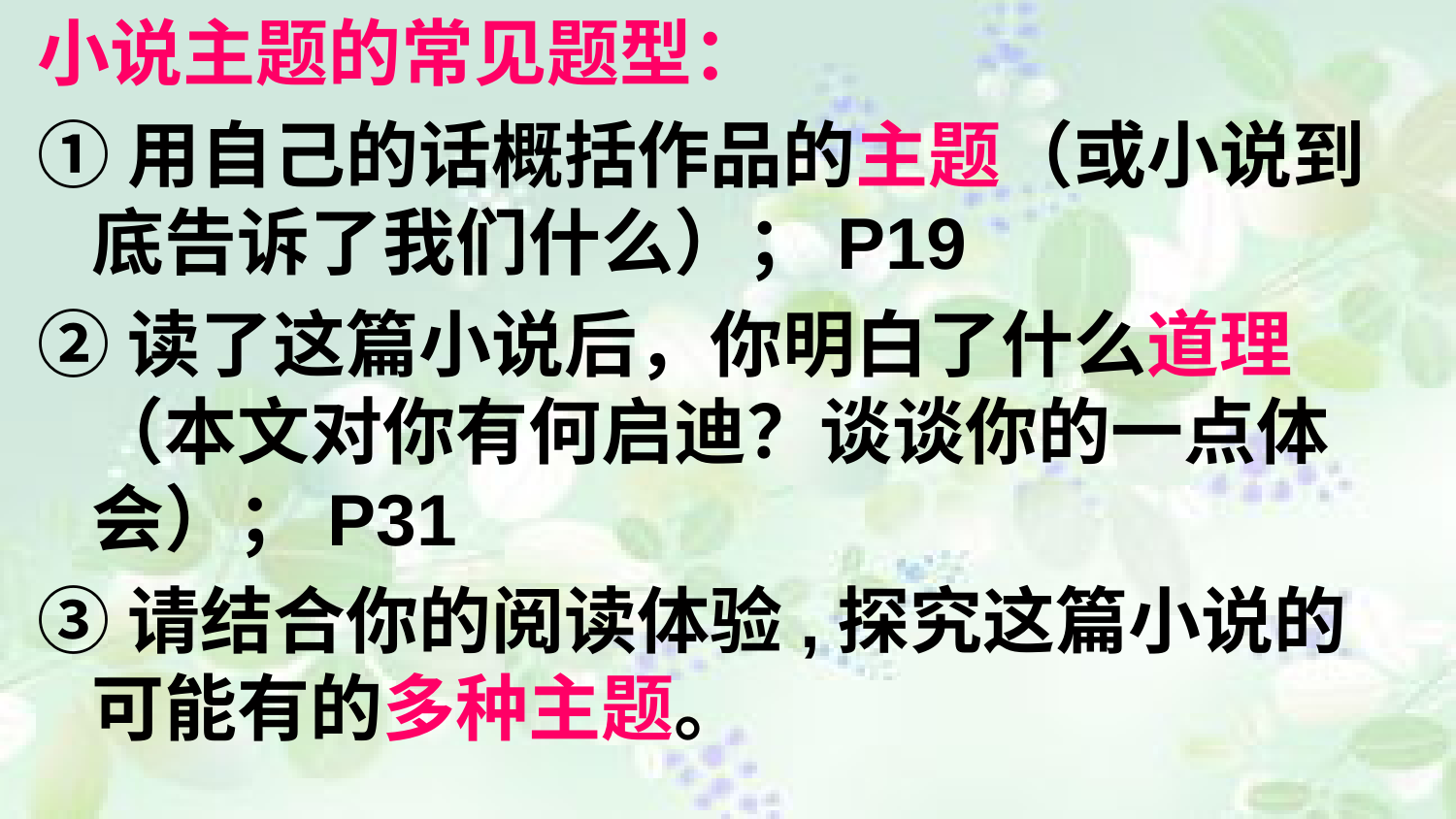

小说主题的常见题型：
①用自己的话概括作品的主题（或小说到底告诉了我们什么）；P19
②读了这篇小说后，你明白了什么道理（本文对你有何启迪？谈谈你的一点体会）；P31
③请结合你的阅读体验,探究这篇小说的可能有的多种主题。